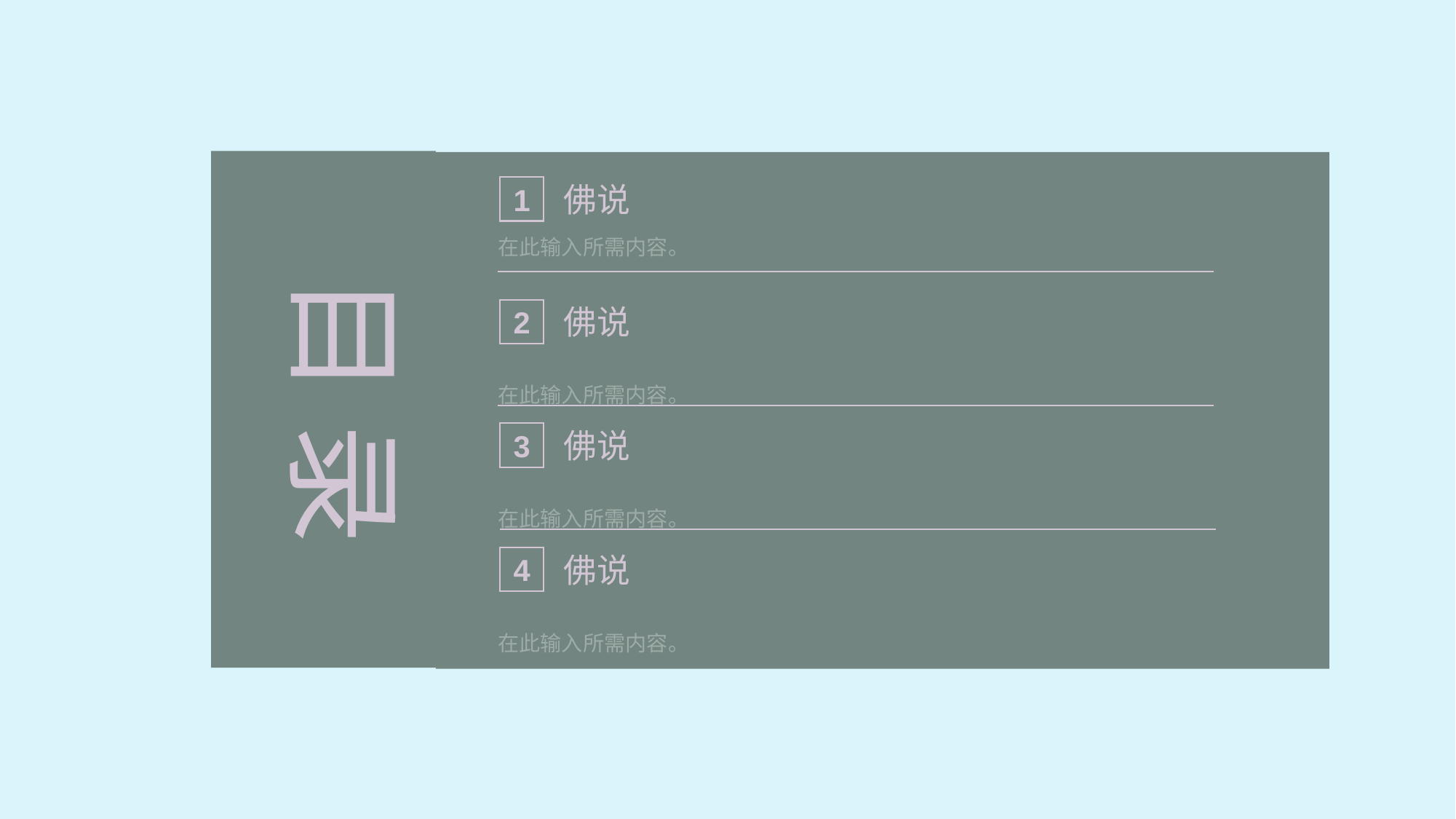

佛说
1
在此输入所需内容。
目 录
佛说
2
在此输入所需内容。
佛说
3
在此输入所需内容。
佛说
4
在此输入所需内容。